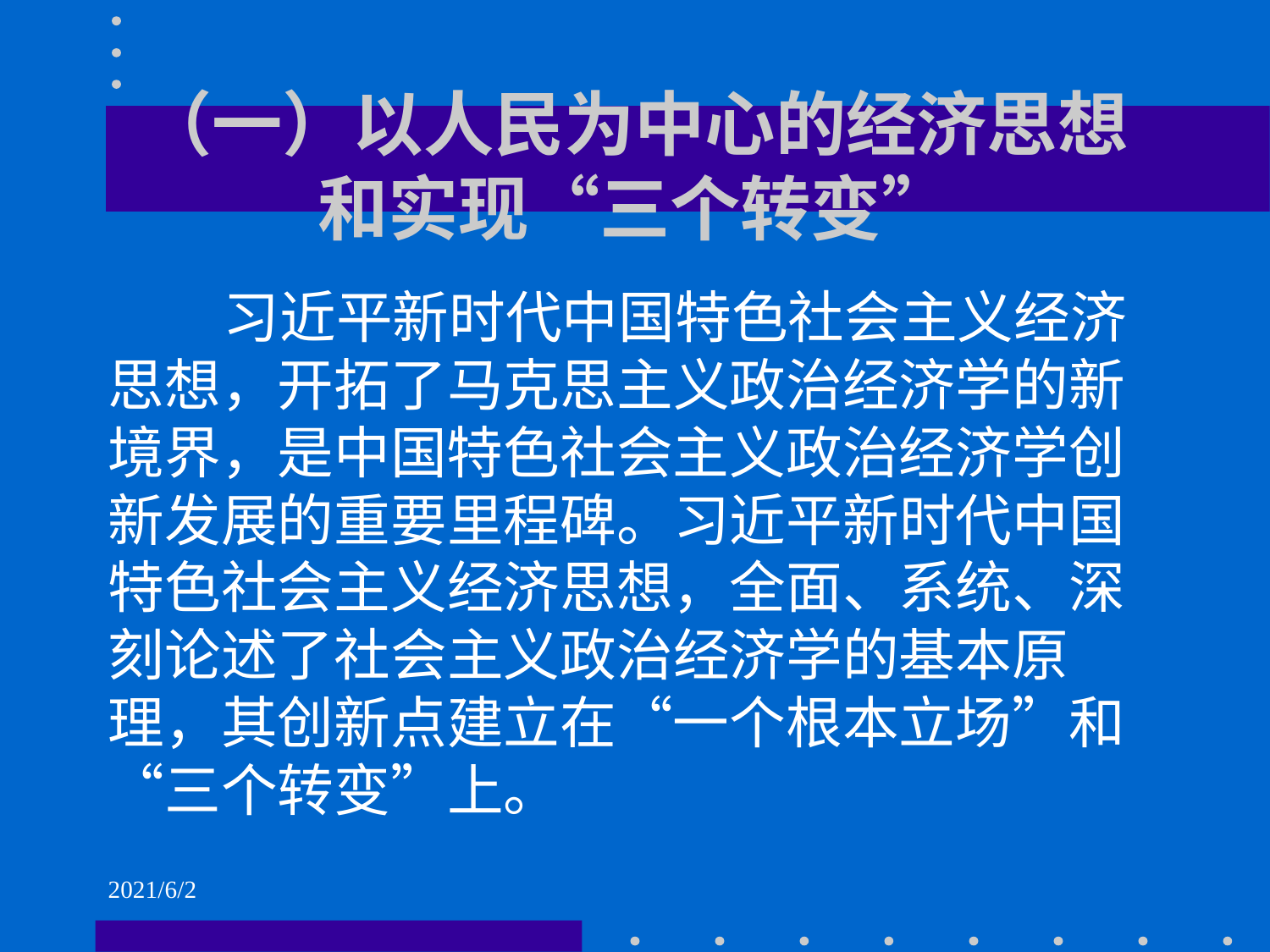

# （一）以人民为中心的经济思想和实现“三个转变”
        习近平新时代中国特色社会主义经济思想，开拓了马克思主义政治经济学的新境界，是中国特色社会主义政治经济学创新发展的重要里程碑。习近平新时代中国特色社会主义经济思想，全面、系统、深刻论述了社会主义政治经济学的基本原理，其创新点建立在“一个根本立场”和“三个转变”上。

2021/6/2